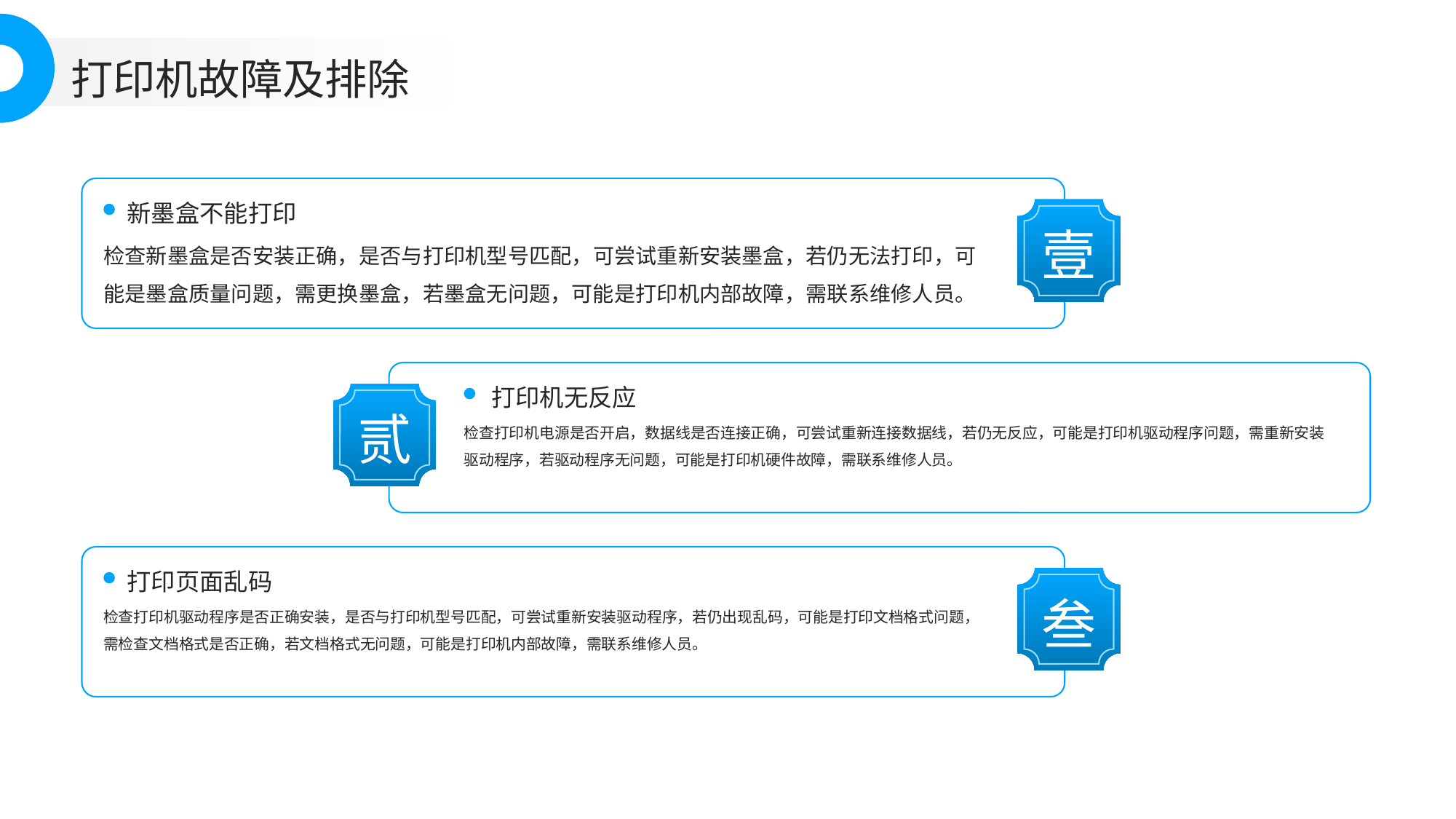

打印机故障及排除

新墨盒不能打印

壹

检查新墨盒是否安装正确，是否与打印机型号匹配，可尝试重新安装墨盒，若仍无法打印，可能是墨盒质量问题，需更换墨盒，若墨盒无问题，可能是打印机内部故障，需联系维修人员。

打印机无反应

贰

检查打印机电源是否开启，数据线是否连接正确，可尝试重新连接数据线，若仍无反应，可能是打印机驱动程序问题，需重新安装驱动程序，若驱动程序无问题，可能是打印机硬件故障，需联系维修人员。

打印页面乱码

叁

检查打印机驱动程序是否正确安装，是否与打印机型号匹配，可尝试重新安装驱动程序，若仍出现乱码，可能是打印文档格式问题，需检查文档格式是否正确，若文档格式无问题，可能是打印机内部故障，需联系维修人员。